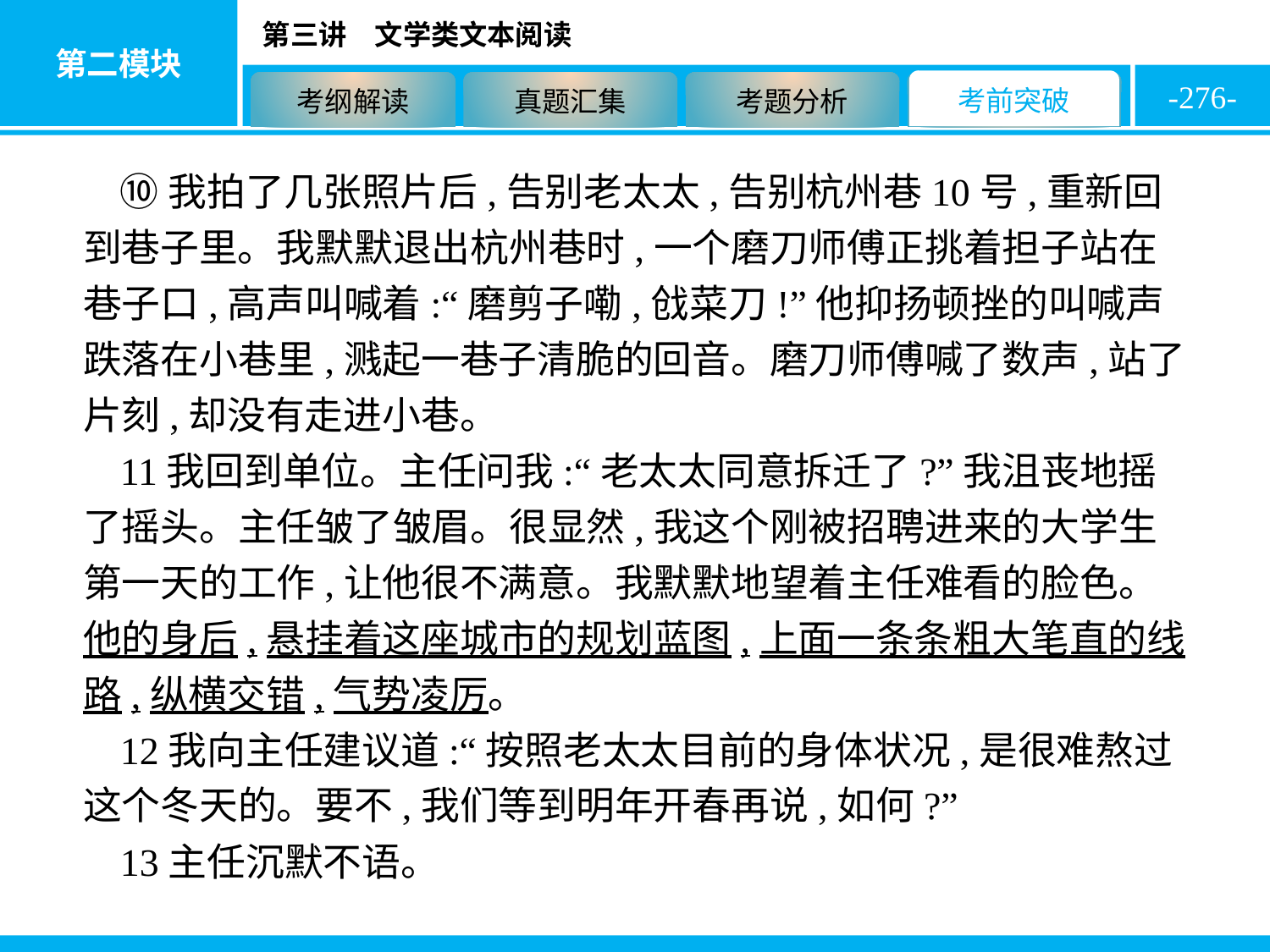

-276-
⑩我拍了几张照片后,告别老太太,告别杭州巷10号,重新回到巷子里。我默默退出杭州巷时,一个磨刀师傅正挑着担子站在巷子口,高声叫喊着:“磨剪子嘞,戗菜刀!”他抑扬顿挫的叫喊声跌落在小巷里,溅起一巷子清脆的回音。磨刀师傅喊了数声,站了片刻,却没有走进小巷。
11我回到单位。主任问我:“老太太同意拆迁了?”我沮丧地摇了摇头。主任皱了皱眉。很显然,我这个刚被招聘进来的大学生第一天的工作,让他很不满意。我默默地望着主任难看的脸色。他的身后,悬挂着这座城市的规划蓝图,上面一条条粗大笔直的线路,纵横交错,气势凌厉。
12我向主任建议道:“按照老太太目前的身体状况,是很难熬过这个冬天的。要不,我们等到明年开春再说,如何?”
13主任沉默不语。